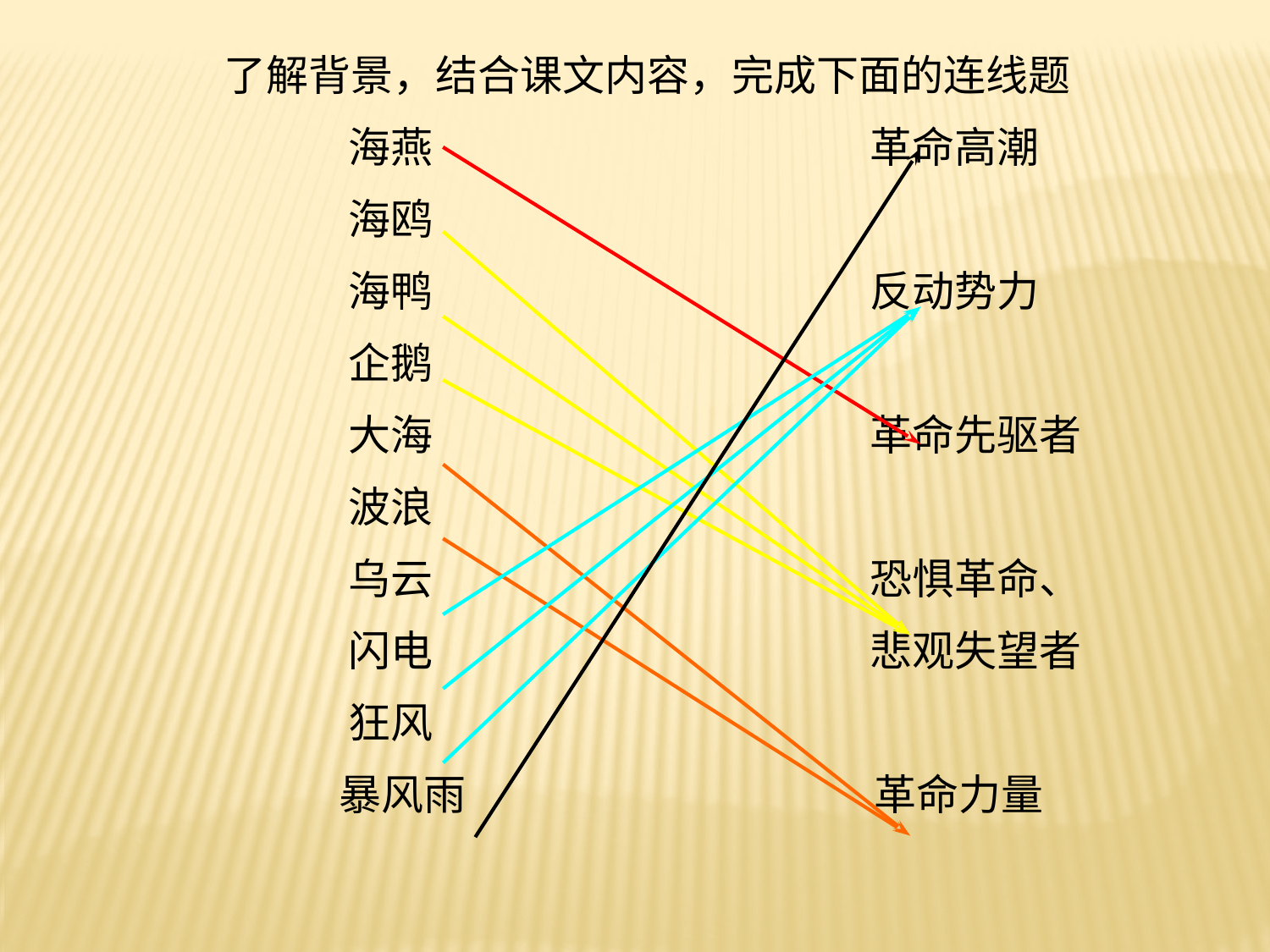

了解背景，结合课文内容，完成下面的连线题
            海燕                                              革命高潮
            海鸥
            海鸭                                              反动势力
            企鹅
            大海                                              革命先驱者
            波浪
            乌云                                              恐惧革命、
            闪电                                              悲观失望者
            狂风
           暴风雨                                           革命力量